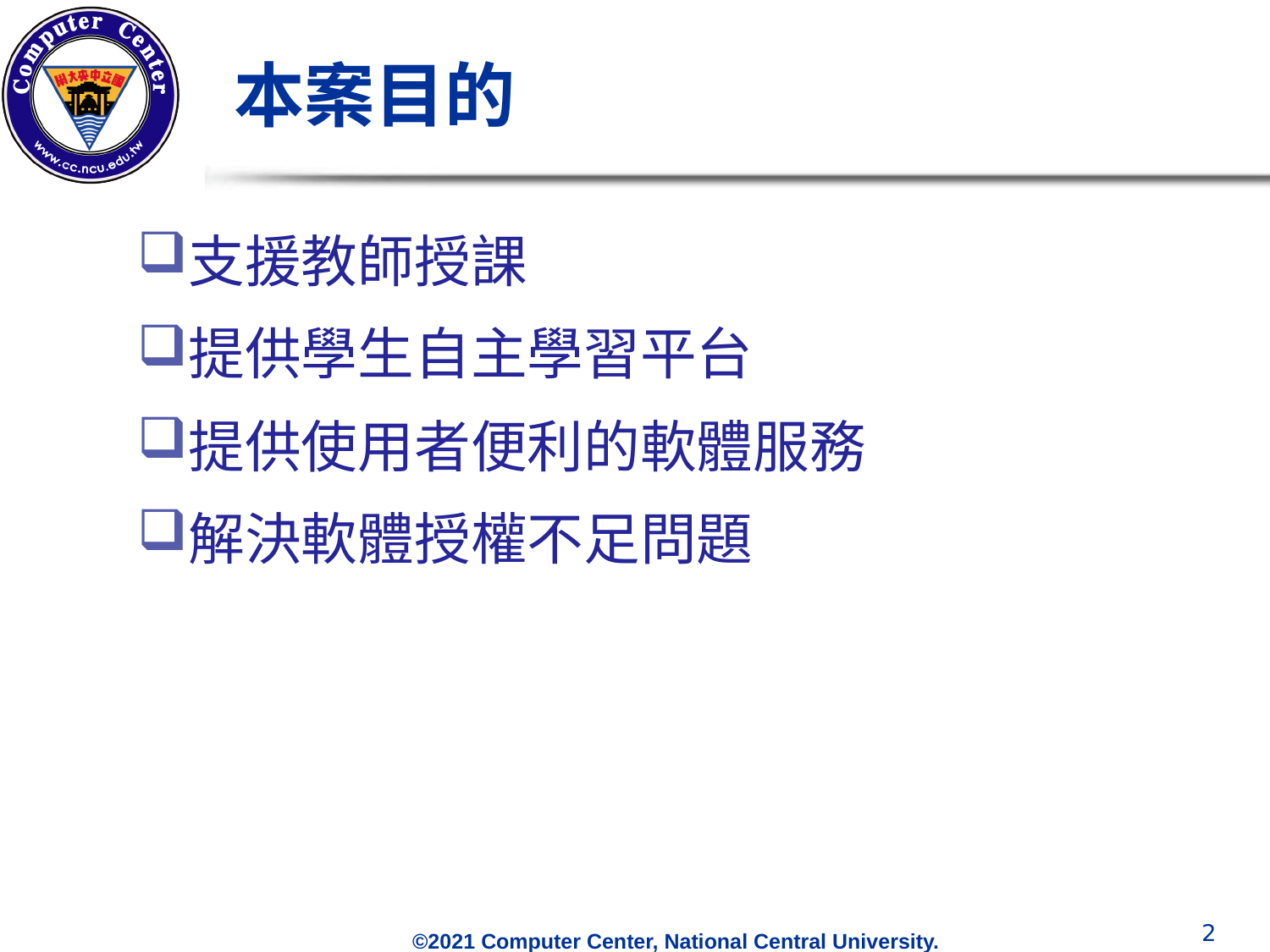

# 本案目的
支援教師授課
提供學生自主學習平台
提供使用者便利的軟體服務
解決軟體授權不足問題

2